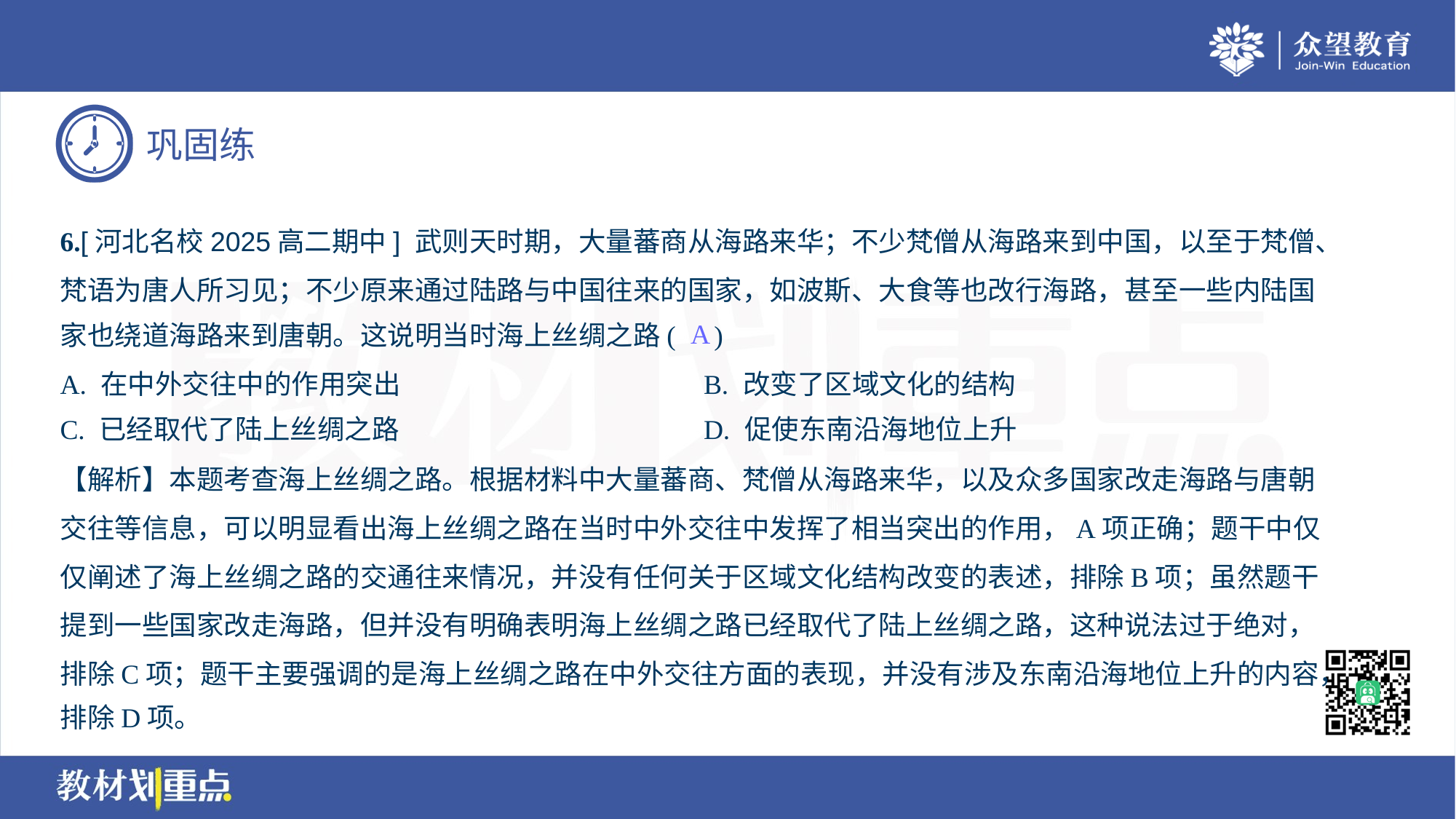

6.[河北名校2025高二期中] 武则天时期，大量蕃商从海路来华；不少梵僧从海路来到中国，以至于梵僧、
梵语为唐人所习见；不少原来通过陆路与中国往来的国家，如波斯、大食等也改行海路，甚至一些内陆国
家也绕道海路来到唐朝。这说明当时海上丝绸之路(     )
A
A. 在中外交往中的作用突出	B. 改变了区域文化的结构
C. 已经取代了陆上丝绸之路	D. 促使东南沿海地位上升
【解析】本题考查海上丝绸之路。根据材料中大量蕃商、梵僧从海路来华，以及众多国家改走海路与唐朝
交往等信息，可以明显看出海上丝绸之路在当时中外交往中发挥了相当突出的作用，A项正确；题干中仅
仅阐述了海上丝绸之路的交通往来情况，并没有任何关于区域文化结构改变的表述，排除B项；虽然题干
提到一些国家改走海路，但并没有明确表明海上丝绸之路已经取代了陆上丝绸之路，这种说法过于绝对，
排除C项；题干主要强调的是海上丝绸之路在中外交往方面的表现，并没有涉及东南沿海地位上升的内容，
排除D项。